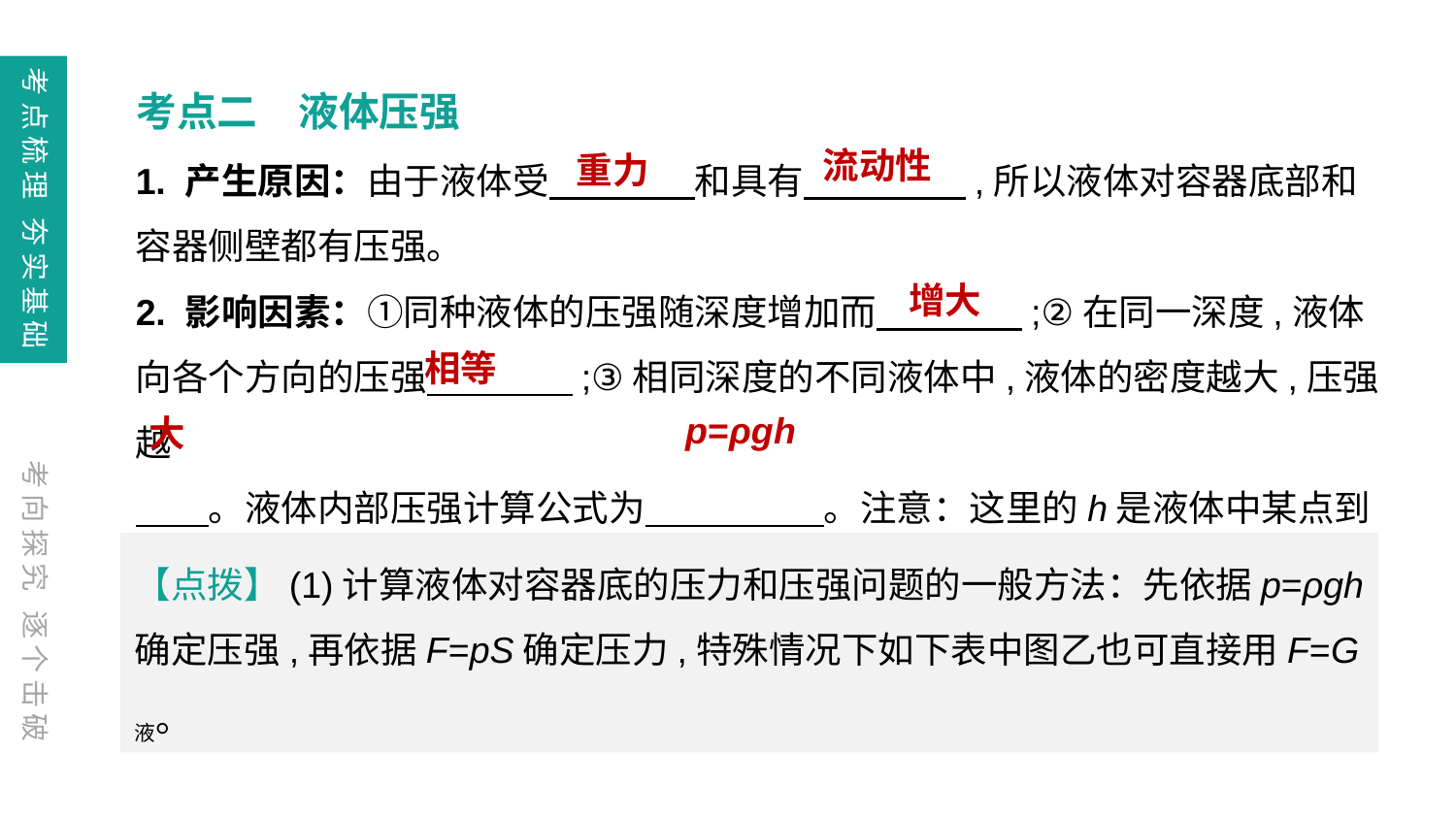

考点梳理 夯实基础
考点二　液体压强
1. 产生原因：由于液体受　　　　和具有　　　  　,所以液体对容器底部和容器侧壁都有压强。
2. 影响因素：①同种液体的压强随深度增加而　　　　;②在同一深度,液体向各个方向的压强　　　　;③相同深度的不同液体中,液体的密度越大,压强越
　　。液体内部压强计算公式为　　　    　。注意：这里的h是液体中某点到自由液面的竖直距离,单位必须是m。
流动性
重力
增大
相等
p=ρgh
大
考向探究 逐个击破
【点拨】(1)计算液体对容器底的压力和压强问题的一般方法：先依据p=ρgh确定压强,再依据F=pS确定压力,特殊情况下如下表中图乙也可直接用F=G液。